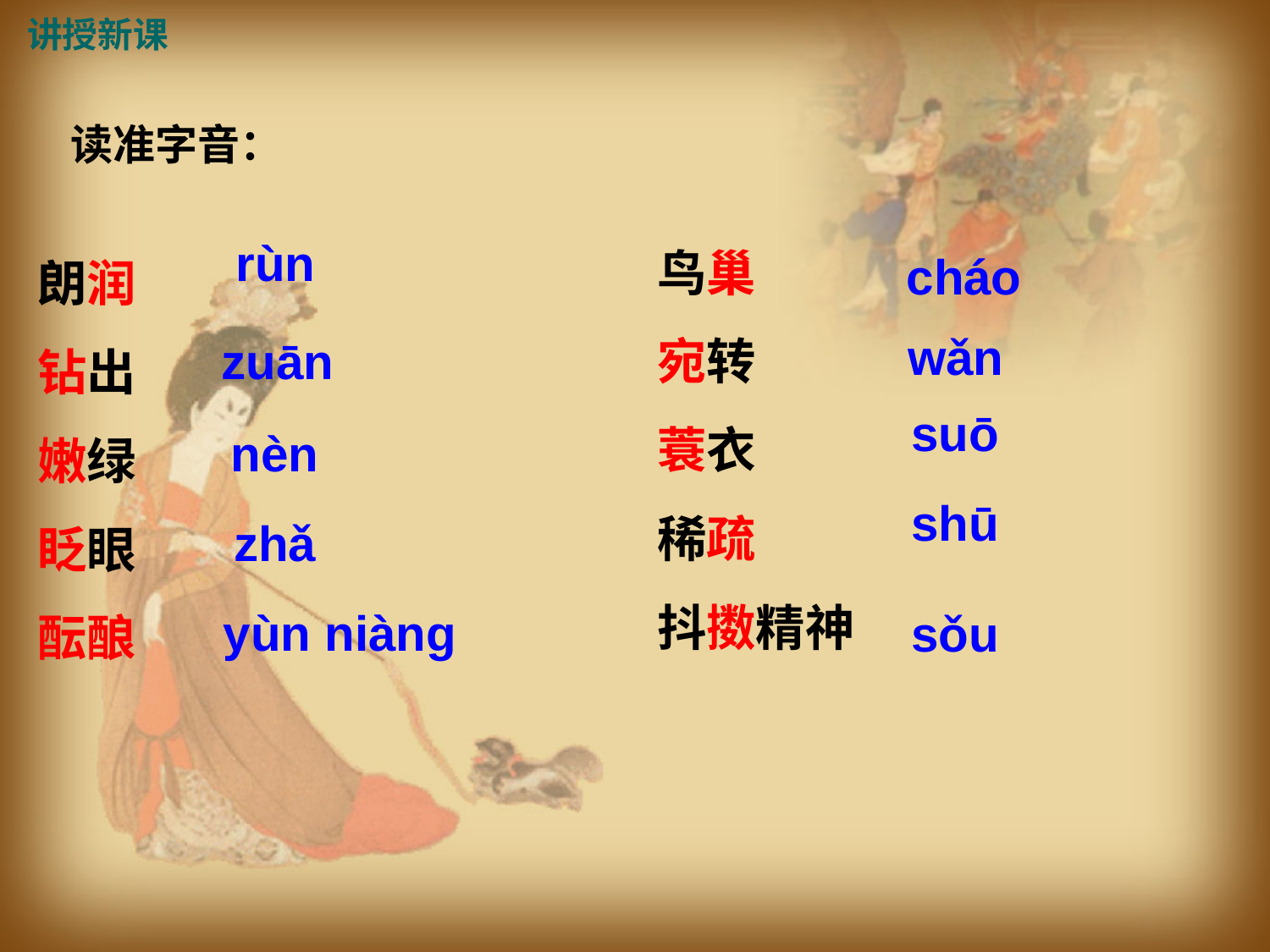

讲授新课
读准字音：
鸟巢
宛转
蓑衣
稀疏
抖擞精神
cháo
朗润
钻出
嫩绿
眨眼
酝酿
rùn
wǎn
zuān
suō
nèn
shū
zhǎ
yùn niàng
sǒu